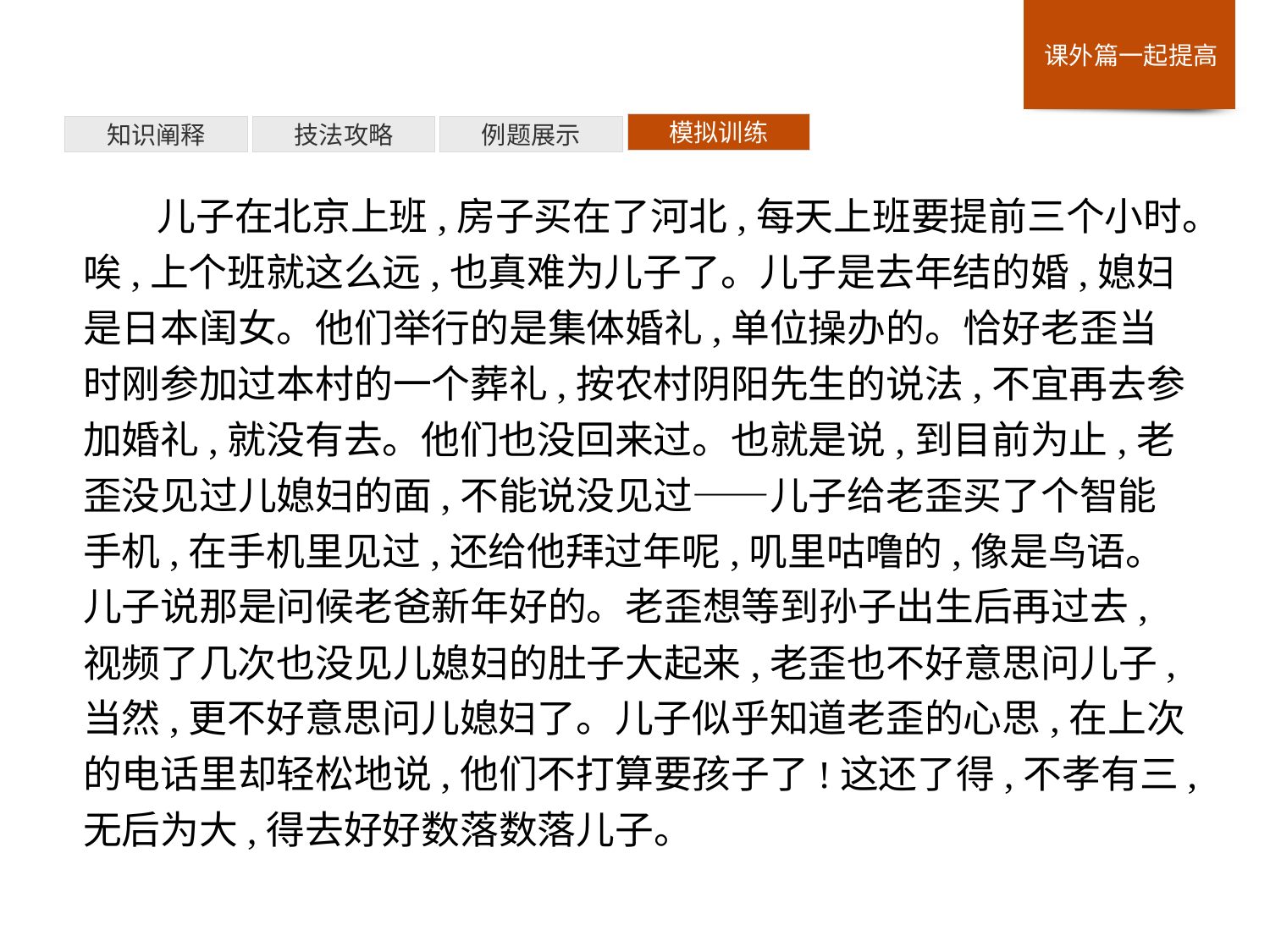

模拟训练
例题展示
技法攻略
知识阐释
儿子在北京上班,房子买在了河北,每天上班要提前三个小时。唉,上个班就这么远,也真难为儿子了。儿子是去年结的婚,媳妇是日本闺女。他们举行的是集体婚礼,单位操办的。恰好老歪当时刚参加过本村的一个葬礼,按农村阴阳先生的说法,不宜再去参加婚礼,就没有去。他们也没回来过。也就是说,到目前为止,老歪没见过儿媳妇的面,不能说没见过——儿子给老歪买了个智能手机,在手机里见过,还给他拜过年呢,叽里咕噜的,像是鸟语。儿子说那是问候老爸新年好的。老歪想等到孙子出生后再过去,视频了几次也没见儿媳妇的肚子大起来,老歪也不好意思问儿子,当然,更不好意思问儿媳妇了。儿子似乎知道老歪的心思,在上次的电话里却轻松地说,他们不打算要孩子了!这还了得,不孝有三,无后为大,得去好好数落数落儿子。